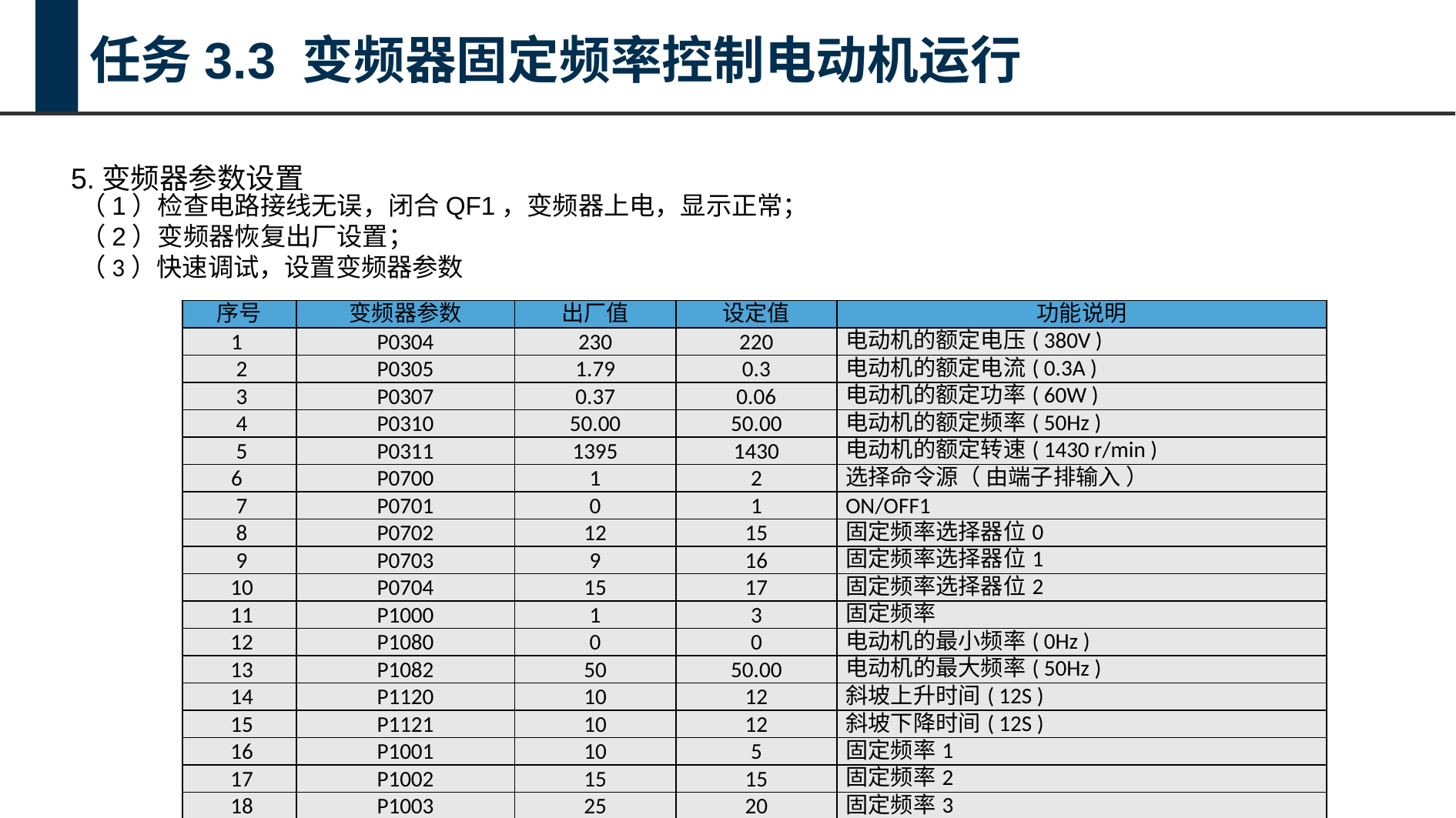

任务3.3 变频器固定频率控制电动机运行
5.变频器参数设置
（1）检查电路接线无误，闭合QF1，变频器上电，显示正常；
（2）变频器恢复出厂设置；
（3）快速调试，设置变频器参数
| 序号 | 变频器参数 | 出厂值 | 设定值 | 功能说明 |
| --- | --- | --- | --- | --- |
| 1 | P0304 | 230 | 220 | 电动机的额定电压( 380V ) |
| 2 | P0305 | 1.79 | 0.3 | 电动机的额定电流( 0.3A ) |
| 3 | P0307 | 0.37 | 0.06 | 电动机的额定功率( 60W ) |
| 4 | P0310 | 50.00 | 50.00 | 电动机的额定频率( 50Hz ) |
| 5 | P0311 | 1395 | 1430 | 电动机的额定转速( 1430 r/min ) |
| 6 | P0700 | 1 | 2 | 选择命令源（ 由端子排输入 ） |
| 7 | P0701 | 0 | 1 | ON/OFF1 |
| 8 | P0702 | 12 | 15 | 固定频率选择器位0 |
| 9 | P0703 | 9 | 16 | 固定频率选择器位1 |
| 10 | P0704 | 15 | 17 | 固定频率选择器位2 |
| 11 | P1000 | 1 | 3 | 固定频率 |
| 12 | P1080 | 0 | 0 | 电动机的最小频率( 0Hz ) |
| 13 | P1082 | 50 | 50.00 | 电动机的最大频率( 50Hz ) |
| 14 | P1120 | 10 | 12 | 斜坡上升时间( 12S ) |
| 15 | P1121 | 10 | 12 | 斜坡下降时间( 12S ) |
| 16 | P1001 | 10 | 5 | 固定频率1 |
| 17 | P1002 | 15 | 15 | 固定频率2 |
| 18 | P1003 | 25 | 20 | 固定频率3 |
| 19 | P1016 | 1 | 1 | 直接选择模式 |